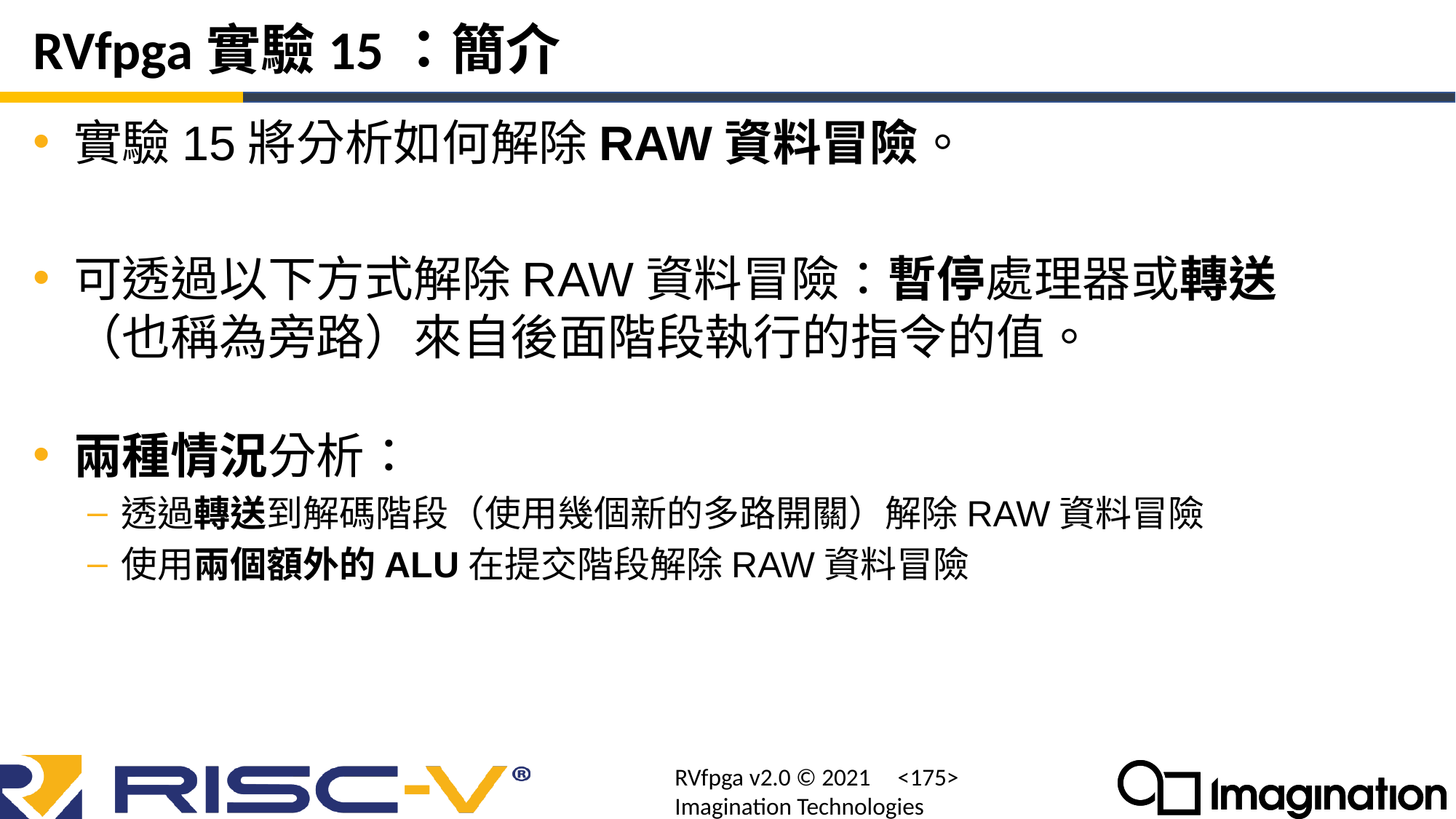

# RVfpga實驗15：簡介
實驗15將分析如何解除RAW資料冒險。

可透過以下方式解除RAW資料冒險：暫停處理器或轉送（也稱為旁路）來自後面階段執行的指令的值。

兩種情況分析：
透過轉送到解碼階段（使用幾個新的多路開關）解除RAW資料冒險
使用兩個額外的ALU在提交階段解除RAW資料冒險